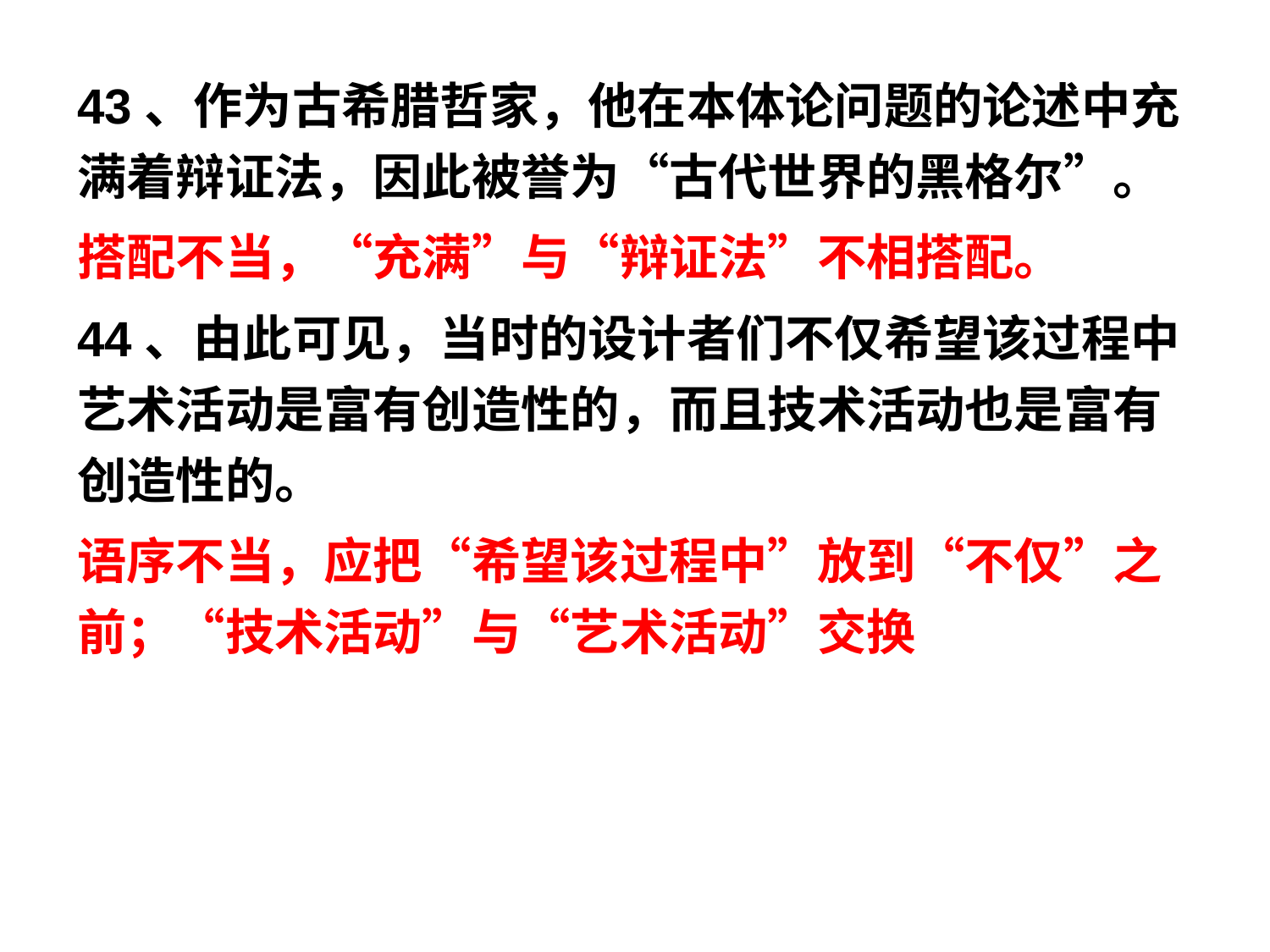

43、作为古希腊哲家，他在本体论问题的论述中充满着辩证法，因此被誉为“古代世界的黑格尔”。
搭配不当，“充满”与“辩证法”不相搭配。
44、由此可见，当时的设计者们不仅希望该过程中艺术活动是富有创造性的，而且技术活动也是富有创造性的。
语序不当，应把“希望该过程中”放到“不仅”之前；“技术活动”与“艺术活动”交换